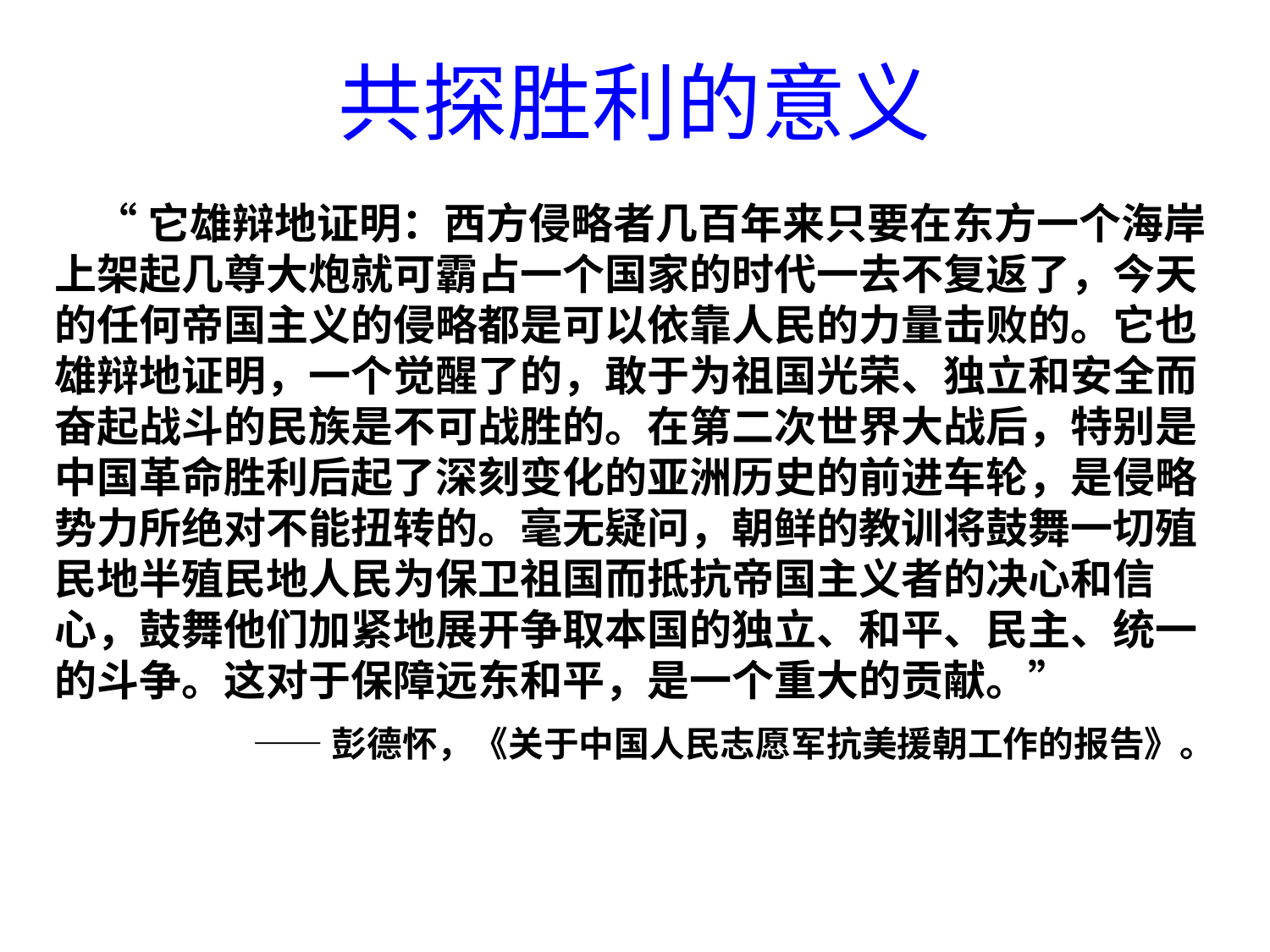

# 共探胜利的意义
     “它雄辩地证明：西方侵略者几百年来只要在东方一个海岸上架起几尊大炮就可霸占一个国家的时代一去不复返了，今天的任何帝国主义的侵略都是可以依靠人民的力量击败的。它也雄辩地证明，一个觉醒了的，敢于为祖国光荣、独立和安全而奋起战斗的民族是不可战胜的。在第二次世界大战后，特别是中国革命胜利后起了深刻变化的亚洲历史的前进车轮，是侵略势力所绝对不能扭转的。毫无疑问，朝鲜的教训将鼓舞一切殖民地半殖民地人民为保卫祖国而抵抗帝国主义者的决心和信心，鼓舞他们加紧地展开争取本国的独立、和平、民主、统一的斗争。这对于保障远东和平，是一个重大的贡献。”
——彭德怀，《关于中国人民志愿军抗美援朝工作的报告》。